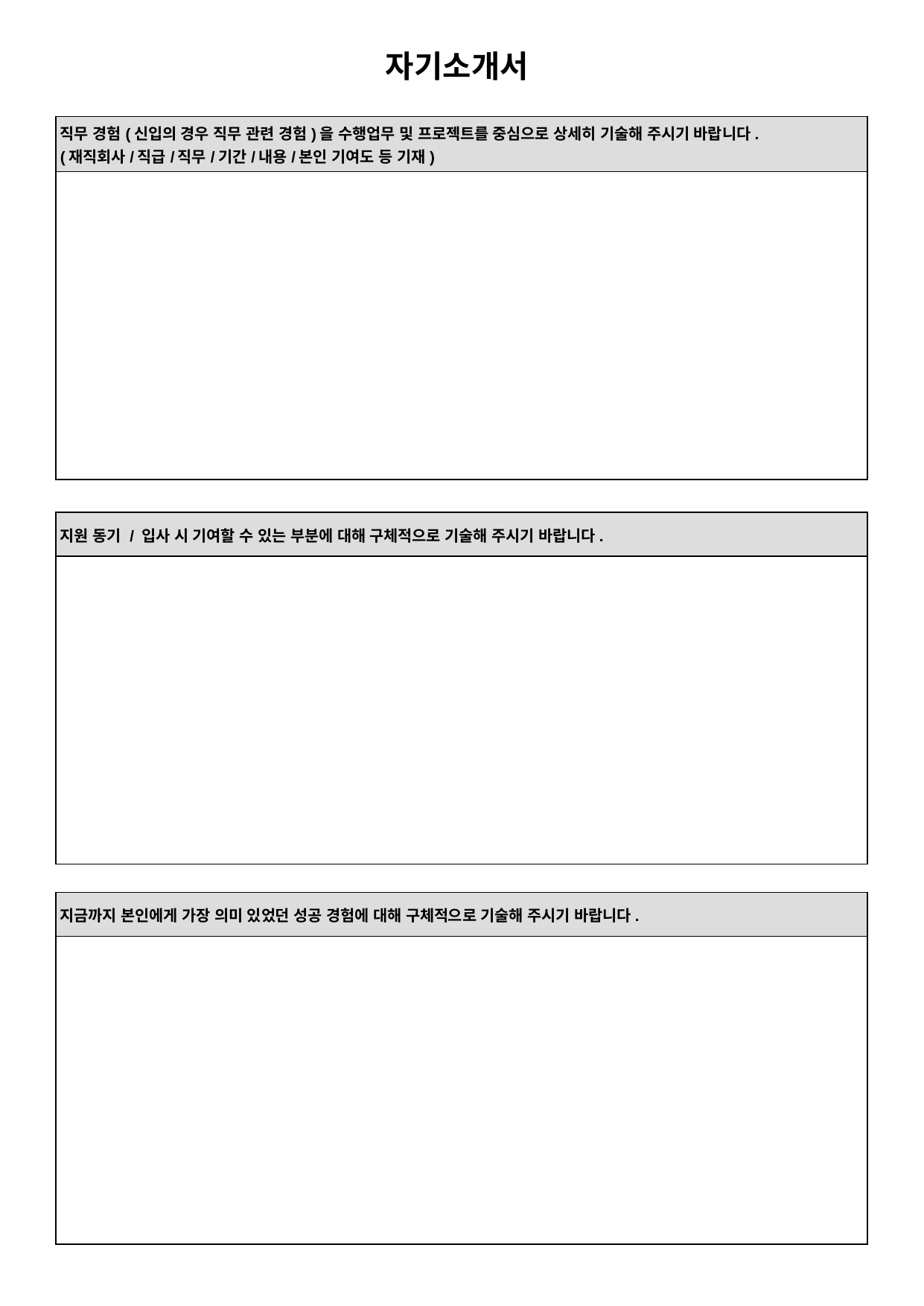

자기소개서
| 직무 경험(신입의 경우 직무 관련 경험)을 수행업무 및 프로젝트를 중심으로 상세히 기술해 주시기 바랍니다. (재직회사/직급/직무/기간/내용/본인 기여도 등 기재) |
| --- |
|  |
| 지원 동기 / 입사 시 기여할 수 있는 부분에 대해 구체적으로 기술해 주시기 바랍니다. |
| --- |
|  |
| 지금까지 본인에게 가장 의미 있었던 성공 경험에 대해 구체적으로 기술해 주시기 바랍니다. |
| --- |
|  |